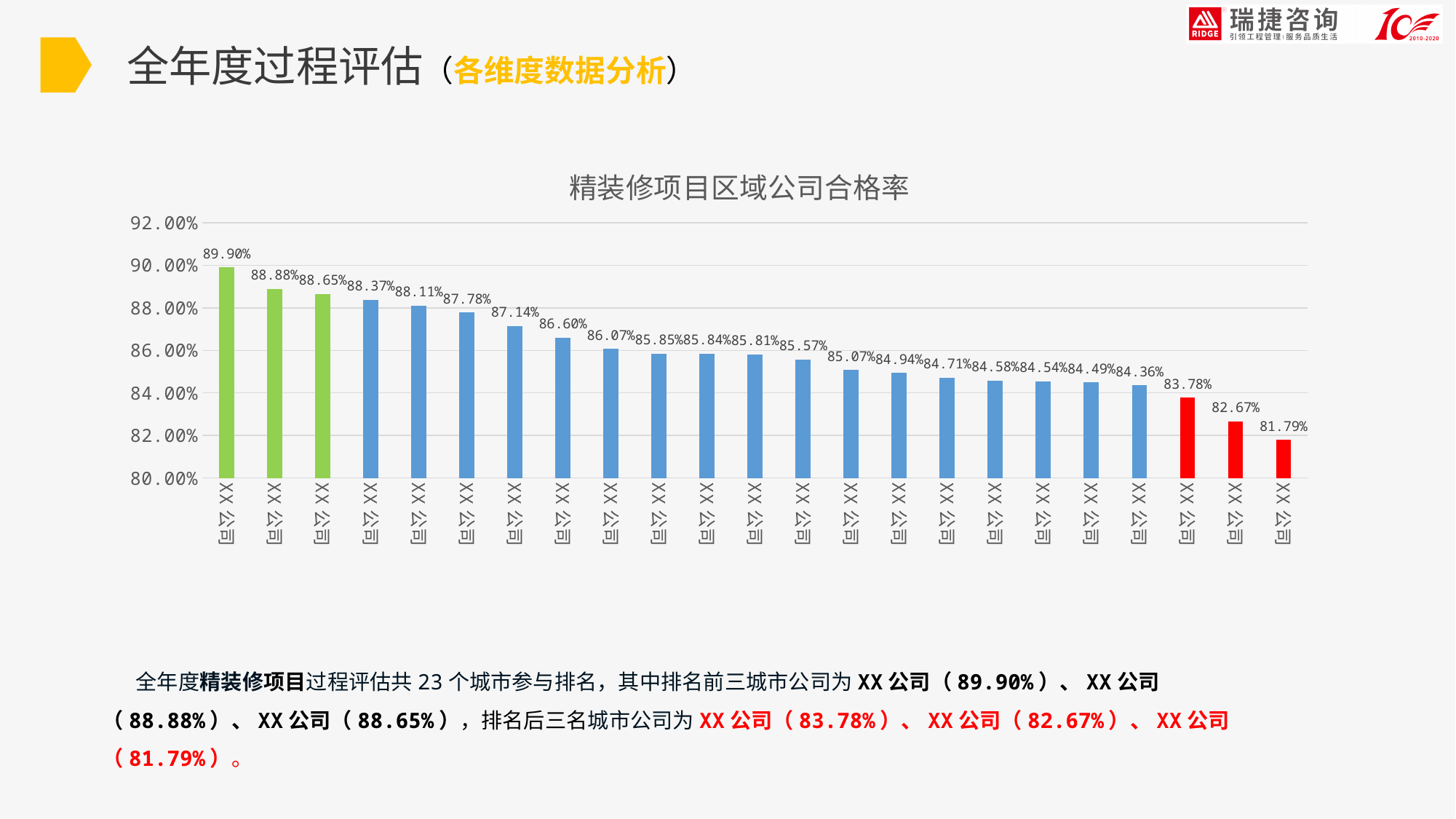

全年度过程评估（各维度数据分析）

### Chart: 精装修项目区域公司合格率

| Category | 区域公司 |
|---|---|
| XX公司 | 0.8990182615267466 |
| XX公司 | 0.8888317306196444 |
| XX公司 | 0.8864840738244353 |
| XX公司 | 0.8837231302122432 |
| XX公司 | 0.881077875338012 |
| XX公司 | 0.8778200279254712 |
| XX公司 | 0.8714145408955979 |
| XX公司 | 0.8659916377802985 |
| XX公司 | 0.8607072847975613 |
| XX公司 | 0.8585222243182785 |
| XX公司 | 0.8584087750839201 |
| XX公司 | 0.858149141632682 |
| XX公司 | 0.855717304546049 |
| XX公司 | 0.8507322914215494 |
| XX公司 | 0.8493761500506466 |
| XX公司 | 0.8471100168440348 |
| XX公司 | 0.8457565359477124 |
| XX公司 | 0.8453796202338157 |
| XX公司 | 0.844869575410399 |
| XX公司 | 0.8436320436066804 |
| XX公司 | 0.8377698769966692 |
| XX公司 | 0.8266545134787949 |
| XX公司 | 0.8178510905967843 |
      全年度精装修项目过程评估共23个城市参与排名，其中排名前三城市公司为XX公司（89.90%）、XX公司（88.88%）、XX公司（88.65%），排名后三名城市公司为XX公司（83.78%）、XX公司（82.67%）、XX公司（81.79%）。